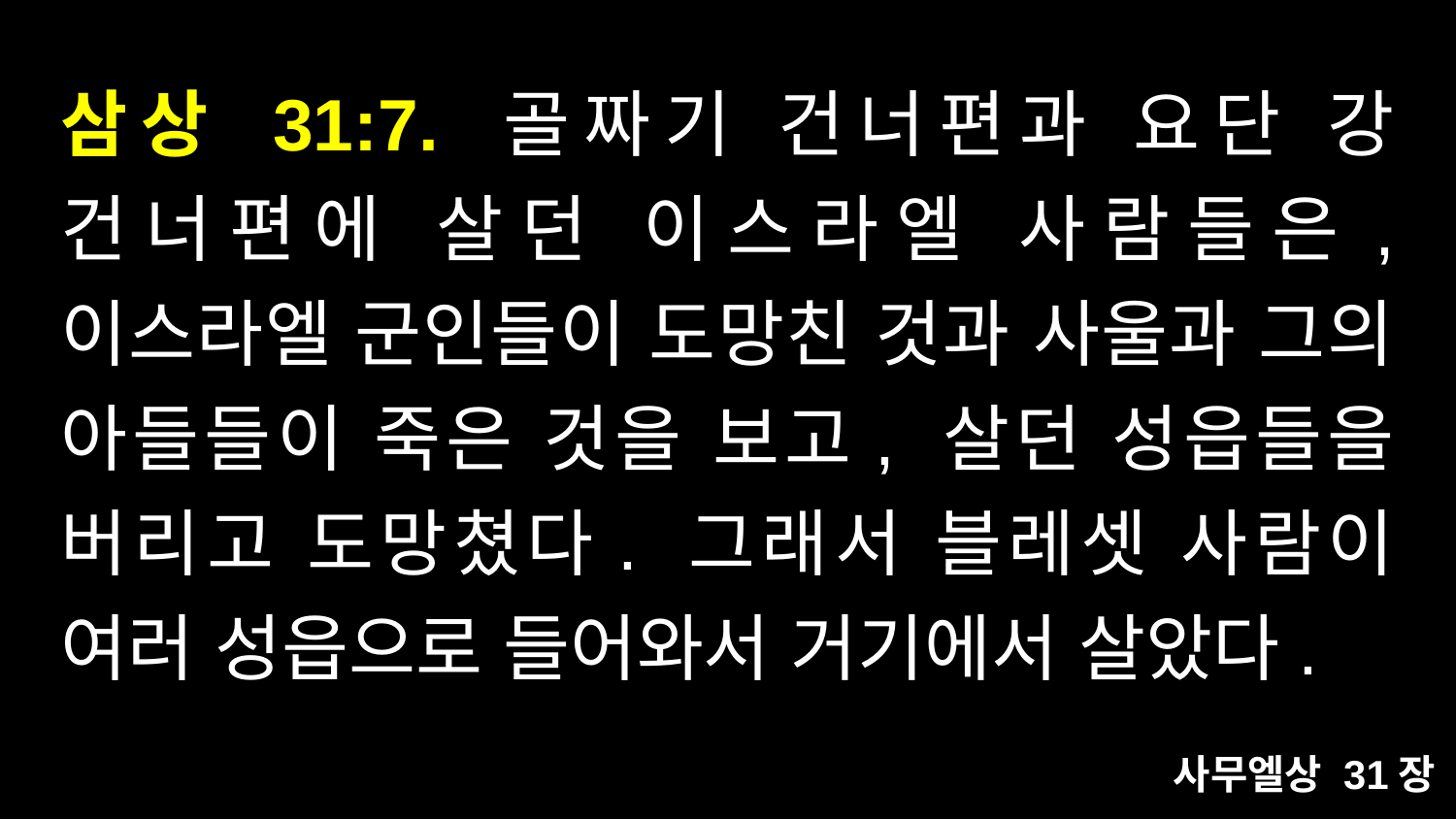

# 삼상 31:7. 골짜기 건너편과 요단 강 건너편에 살던 이스라엘 사람들은, 이스라엘 군인들이 도망친 것과 사울과 그의 아들들이 죽은 것을 보고, 살던 성읍들을 버리고 도망쳤다. 그래서 블레셋 사람이 여러 성읍으로 들어와서 거기에서 살았다.
사무엘상 31장